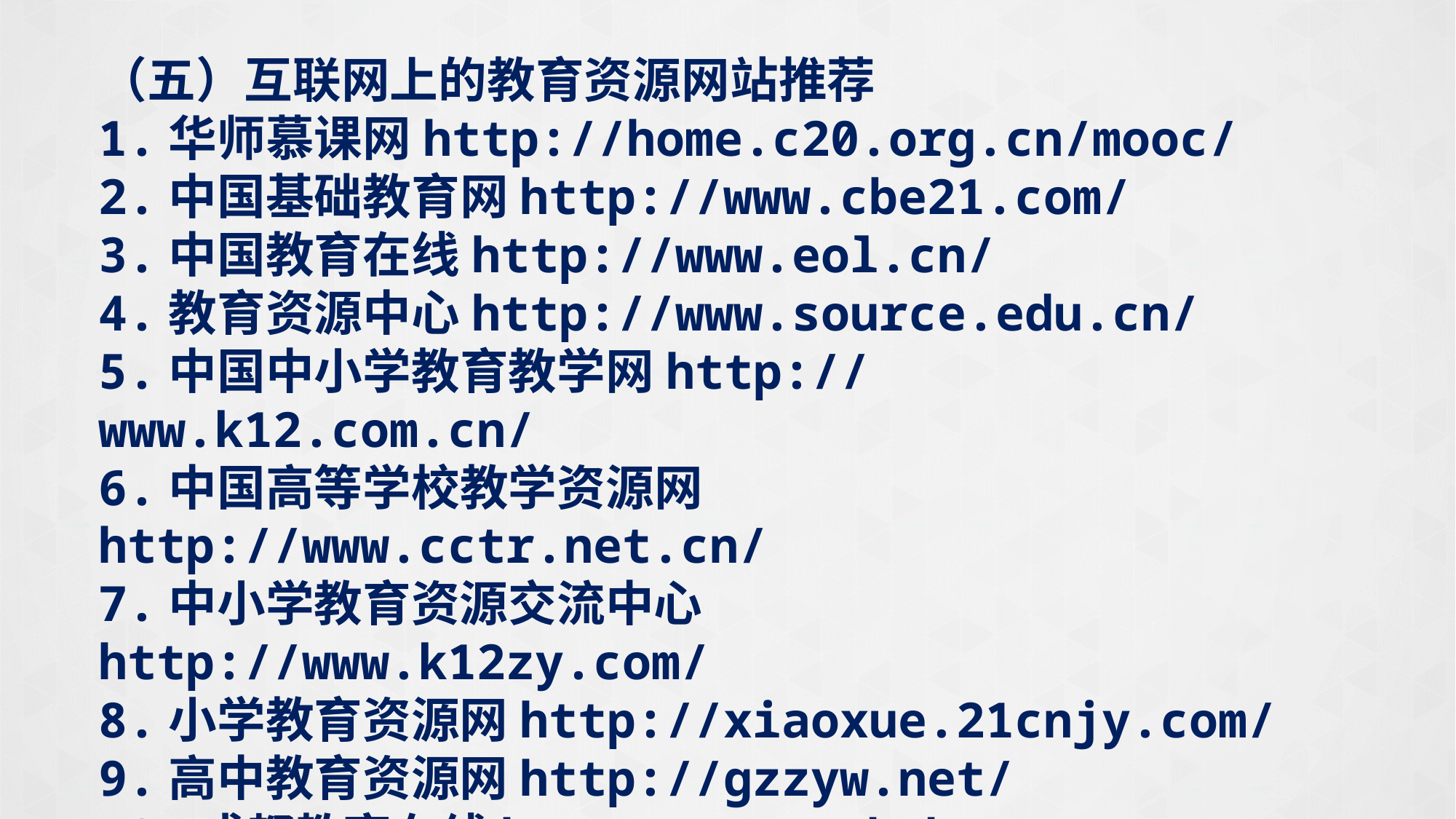

（五）互联网上的教育资源网站推荐
1.华师慕课网http://home.c20.org.cn/mooc/
2.中国基础教育网http://www.cbe21.com/
3.中国教育在线http://www.eol.cn/
4.教育资源中心http://www.source.edu.cn/
5.中国中小学教育教学网http://www.k12.com.cn/
6.中国高等学校教学资源网 http://www.cctr.net.cn/
7.中小学教育资源交流中心 http://www.k12zy.com/
8.小学教育资源网http://xiaoxue.21cnjy.com/
9.高中教育资源网http://gzzyw.net/
10.成都教育在线http://www.cdedu.com/center/